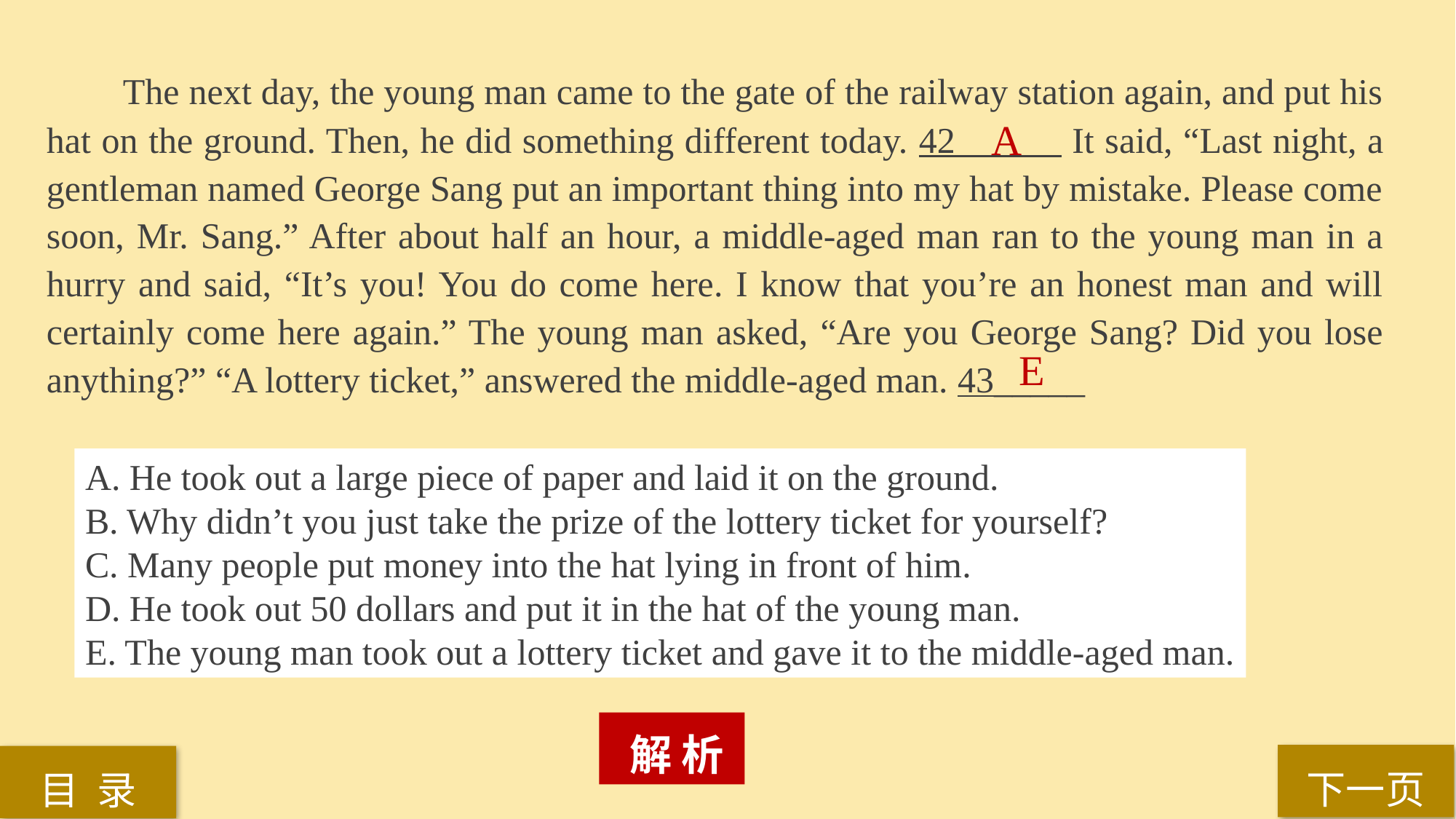

The next day, the young man came to the gate of the railway station again, and put his hat on the ground. Then, he did something different today. 42           It said, “Last night, a gentleman named George Sang put an important thing into my hat by mistake. Please come soon, Mr. Sang.” After about half an hour, a middle-aged man ran to the young man in a hurry and said, “It’s you! You do come here. I know that you’re an honest man and will certainly come here again.” The young man asked, “Are you George Sang? Did you lose anything?” “A lottery ticket,” answered the middle-aged man. 43_____
A
E
A. He took out a large piece of paper and laid it on the ground.
B. Why didn’t you just take the prize of the lottery ticket for yourself?
C. Many people put money into the hat lying in front of him.
D. He took out 50 dollars and put it in the hat of the young man.
E. The young man took out a lottery ticket and gave it to the middle-aged man.
 解 析